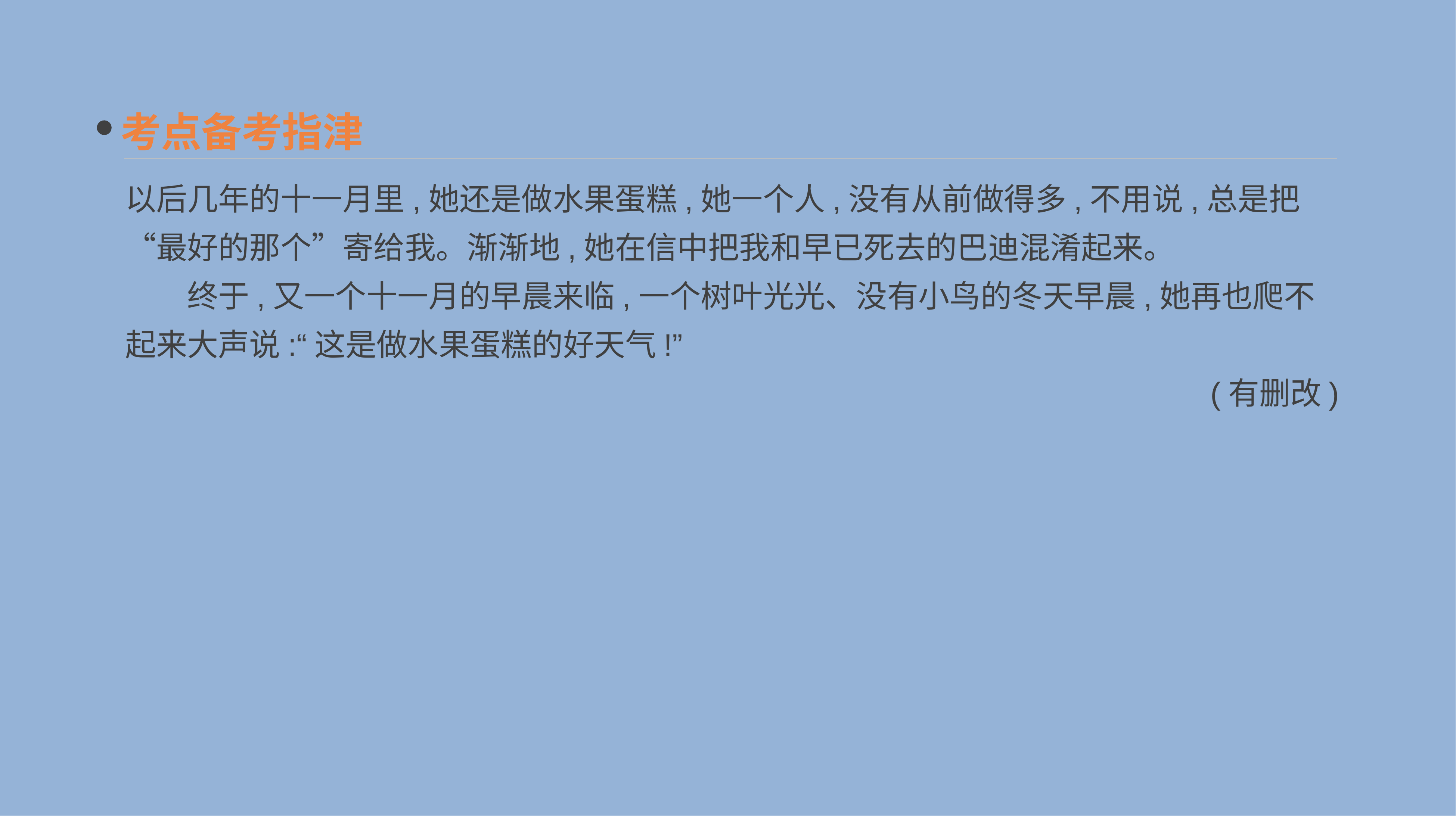

考点备考指津

以后几年的十一月里,她还是做水果蛋糕,她一个人,没有从前做得多,不用说,总是把“最好的那个”寄给我。渐渐地,她在信中把我和早已死去的巴迪混淆起来。
　　终于,又一个十一月的早晨来临,一个树叶光光、没有小鸟的冬天早晨,她再也爬不起来大声说:“这是做水果蛋糕的好天气!”
(有删改)